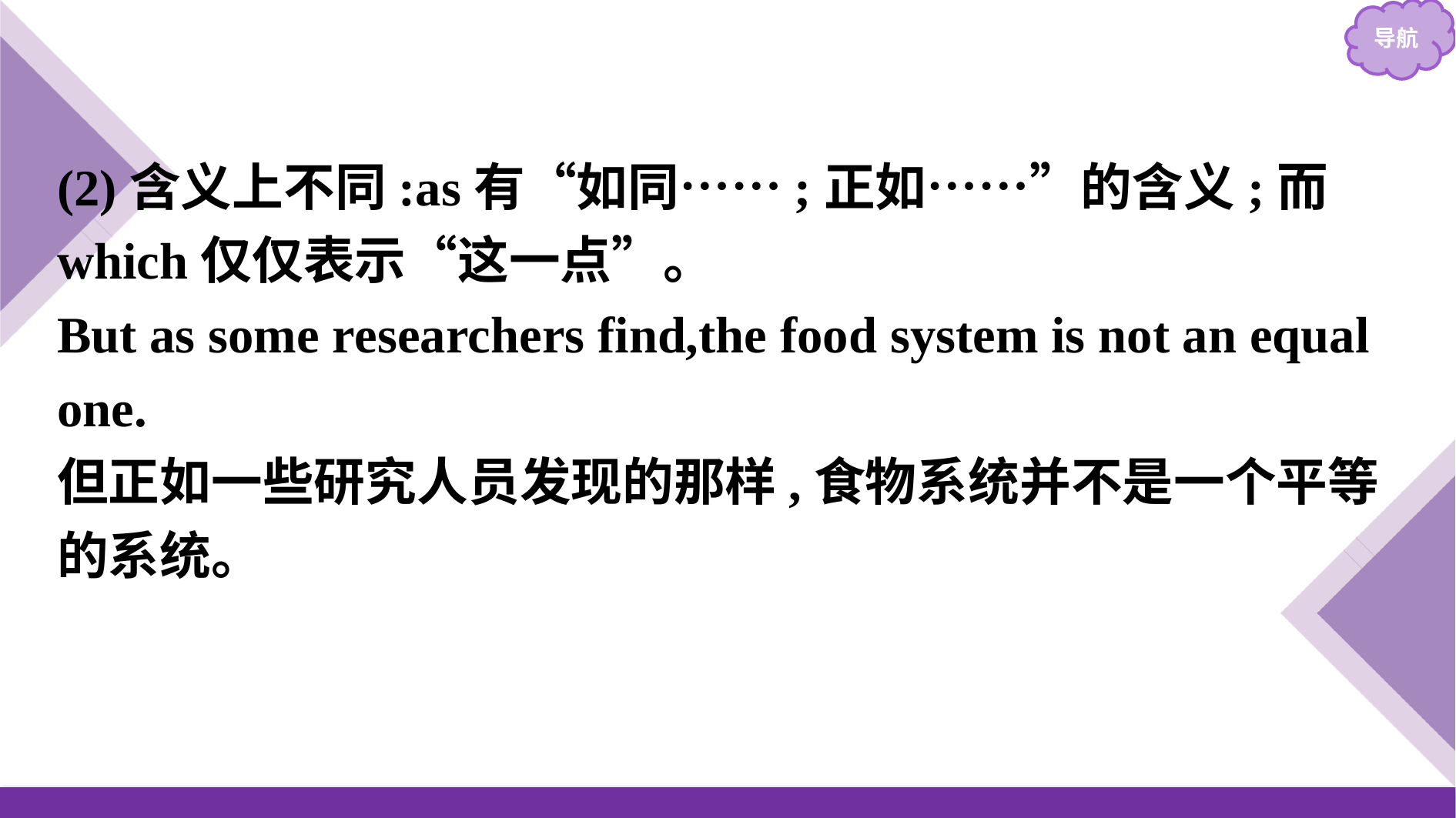

(2)含义上不同:as有“如同……;正如……”的含义;而which仅仅表示“这一点”。
But as some researchers find,the food system is not an equal one.
但正如一些研究人员发现的那样,食物系统并不是一个平等的系统。